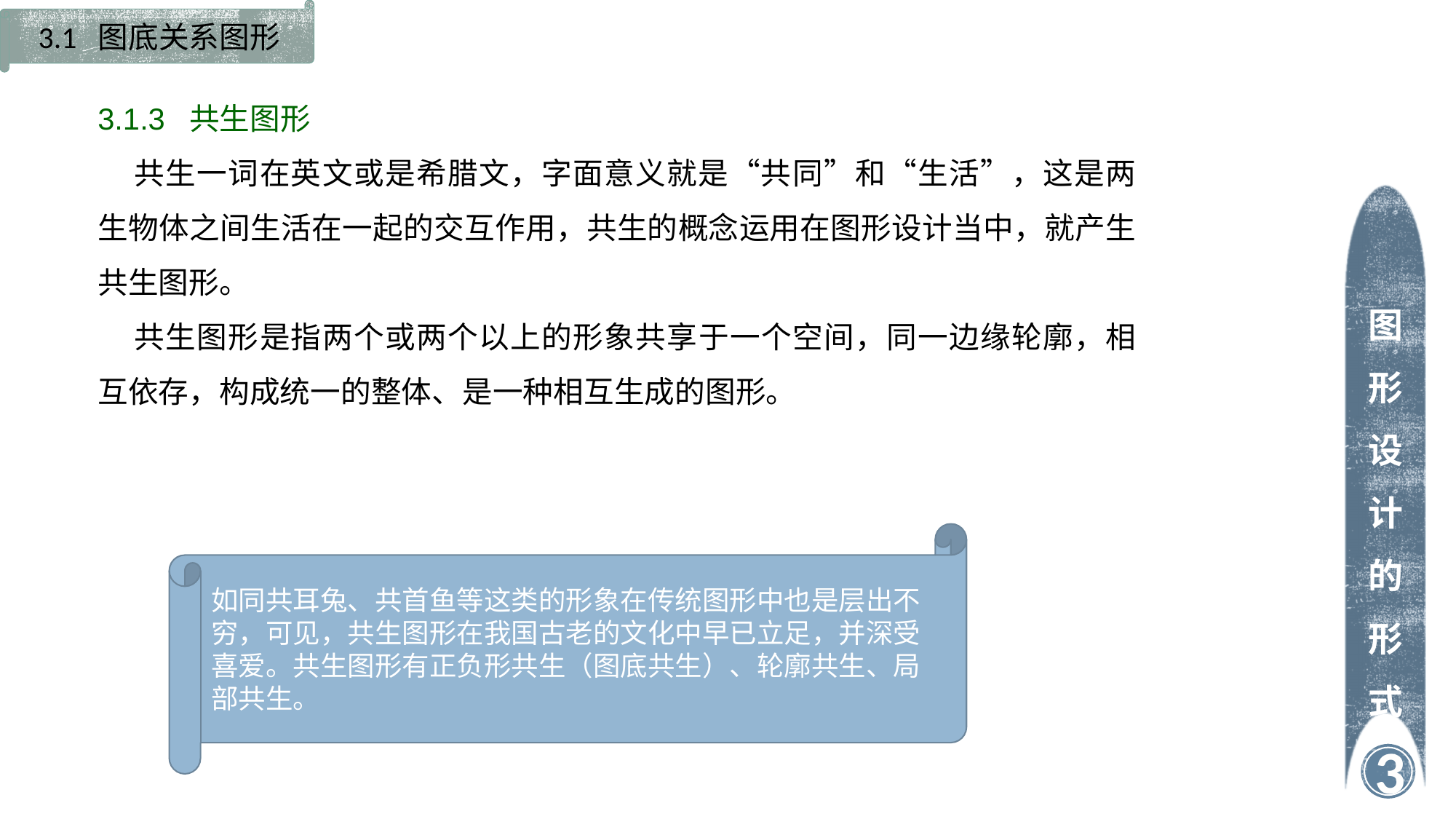

3.1  图底关系图形
3.1.3  共生图形
共生一词在英文或是希腊文，字面意义就是“共同”和“生活”，这是两生物体之间生活在一起的交互作用，共生的概念运用在图形设计当中，就产生共生图形。
共生图形是指两个或两个以上的形象共享于一个空间，同一边缘轮廓，相互依存，构成统一的整体、是一种相互生成的图形。
图形设计的形式
如同共耳兔、共首鱼等这类的形象在传统图形中也是层出不穷，可见，共生图形在我国古老的文化中早已立足，并深受喜爱。共生图形有正负形共生（图底共生）、轮廓共生、局部共生。
3